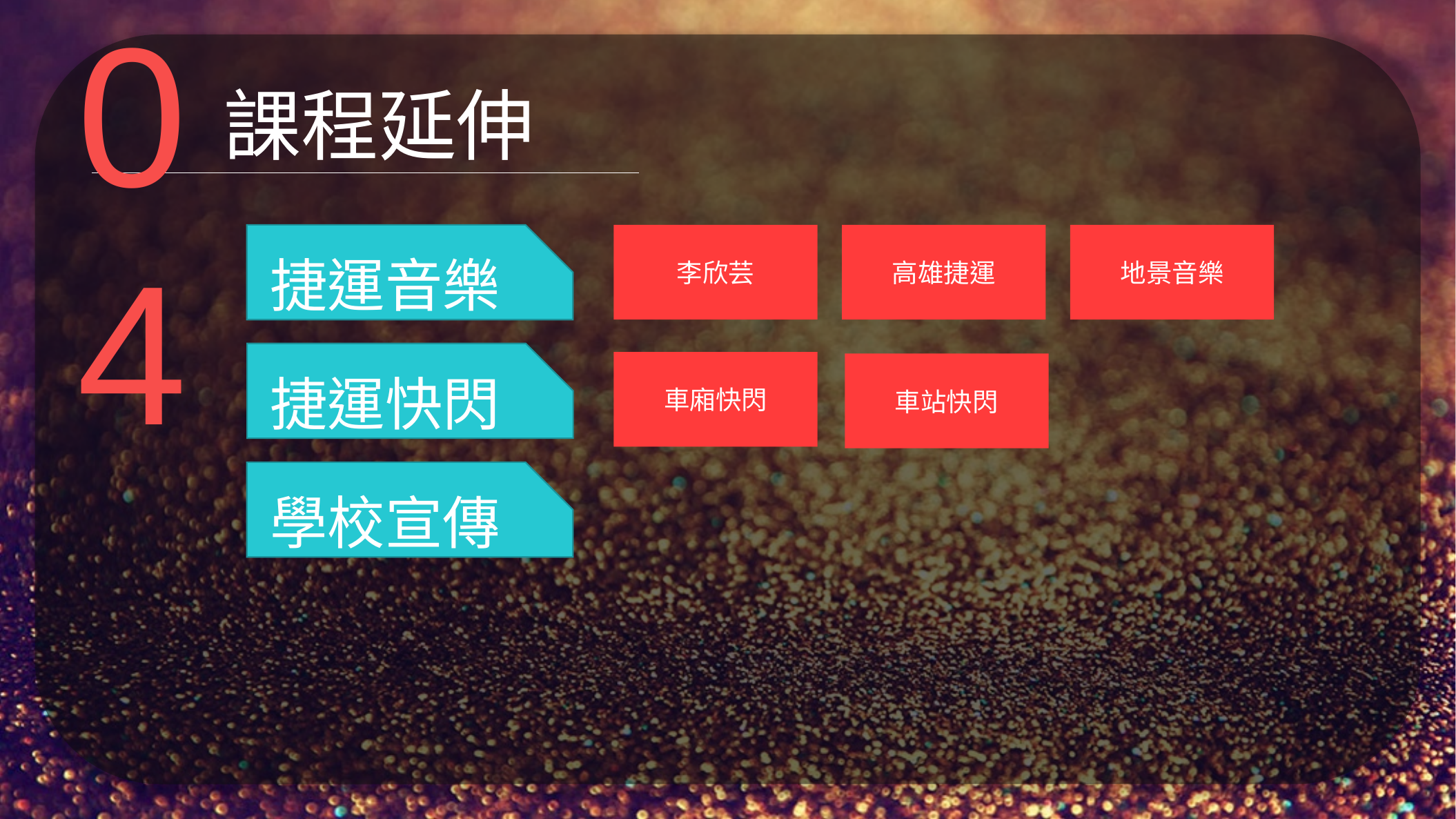

04
課程延伸
捷運音樂
李欣芸
高雄捷運
地景音樂
捷運快閃
車廂快閃
車站快閃
學校宣傳